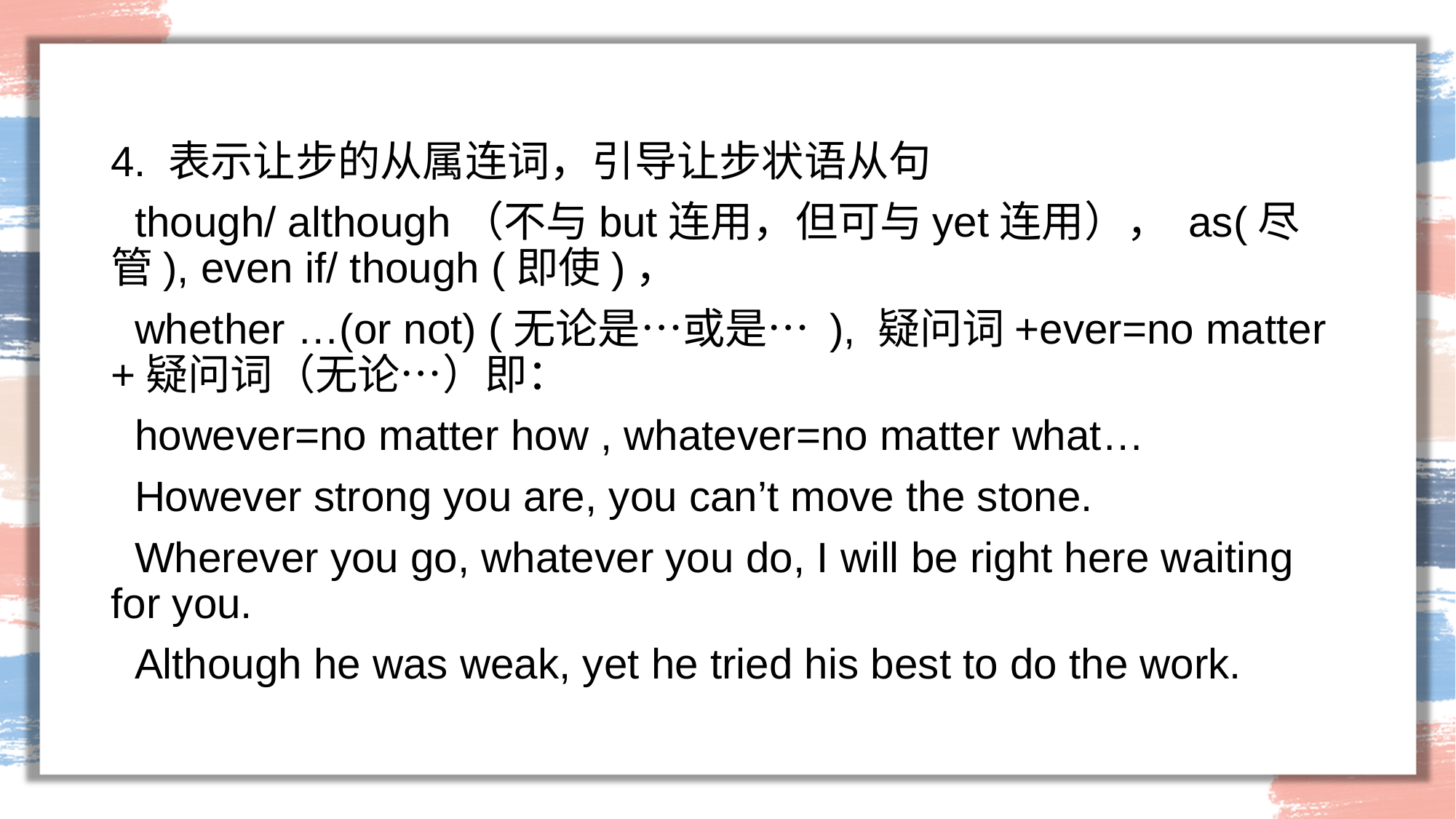

#
4. 表示让步的从属连词，引导让步状语从句
  though/ although（不与but连用，但可与yet连用）， as(尽管), even if/ though (即使)，
  whether …(or not) (无论是…或是… ), 疑问词+ever=no matter +疑问词（无论…）即：
  however=no matter how , whatever=no matter what…
  However strong you are, you can’t move the stone.
  Wherever you go, whatever you do, I will be right here waiting for you.
  Although he was weak, yet he tried his best to do the work.